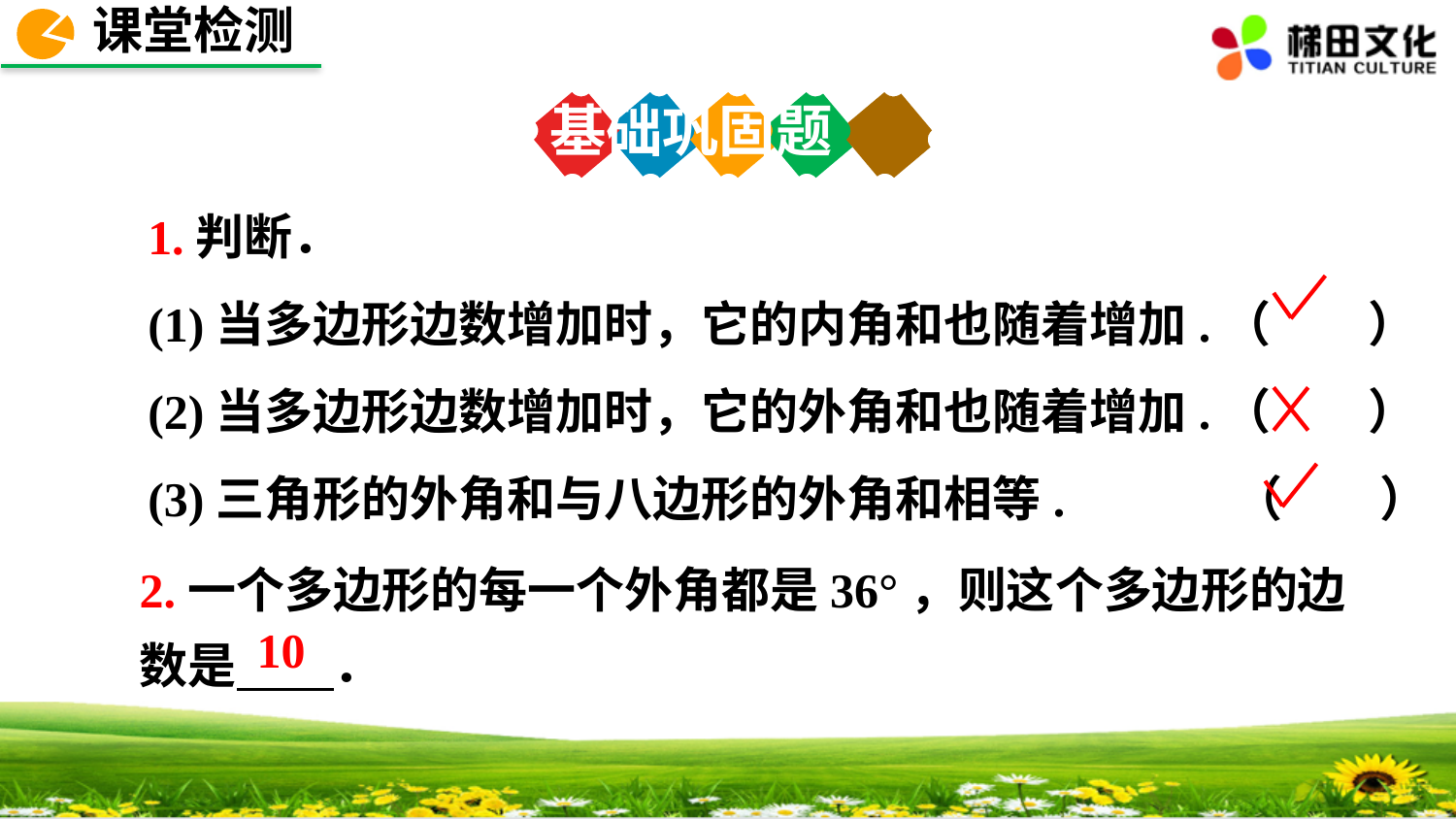

课堂检测

基础巩固题

1.判断．
(1)当多边形边数增加时，它的内角和也随着增加.（　　）
(2)当多边形边数增加时，它的外角和也随着增加.（　　）
(3)三角形的外角和与八边形的外角和相等.             （　　）
2.一个多边形的每一个外角都是36°，则这个多边形的边数是　　．
10